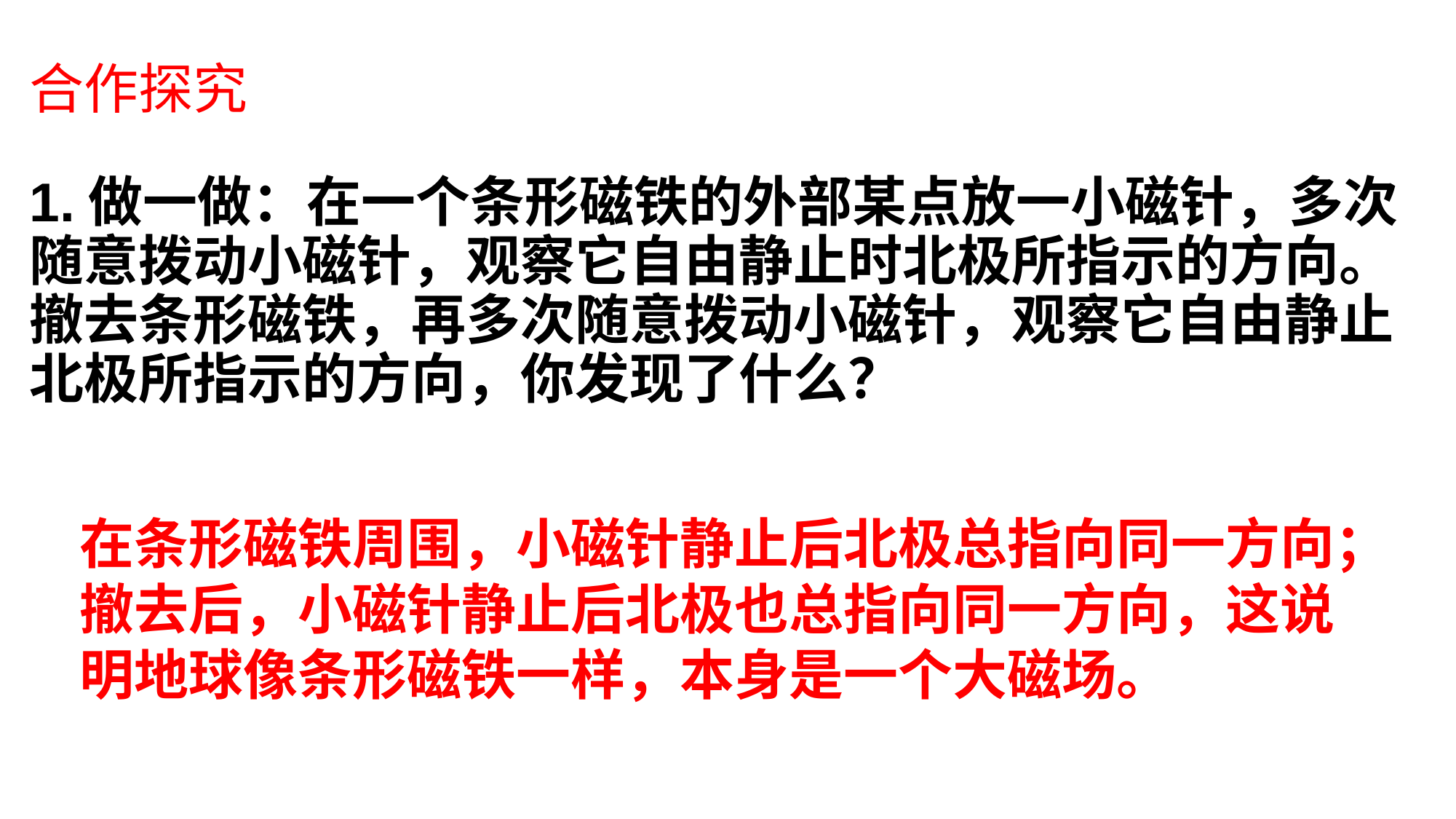

# 合作探究
1.做一做：在一个条形磁铁的外部某点放一小磁针，多次随意拨动小磁针，观察它自由静止时北极所指示的方向。撤去条形磁铁，再多次随意拨动小磁针，观察它自由静止北极所指示的方向，你发现了什么？
在条形磁铁周围，小磁针静止后北极总指向同一方向；撤去后，小磁针静止后北极也总指向同一方向，这说明地球像条形磁铁一样，本身是一个大磁场。